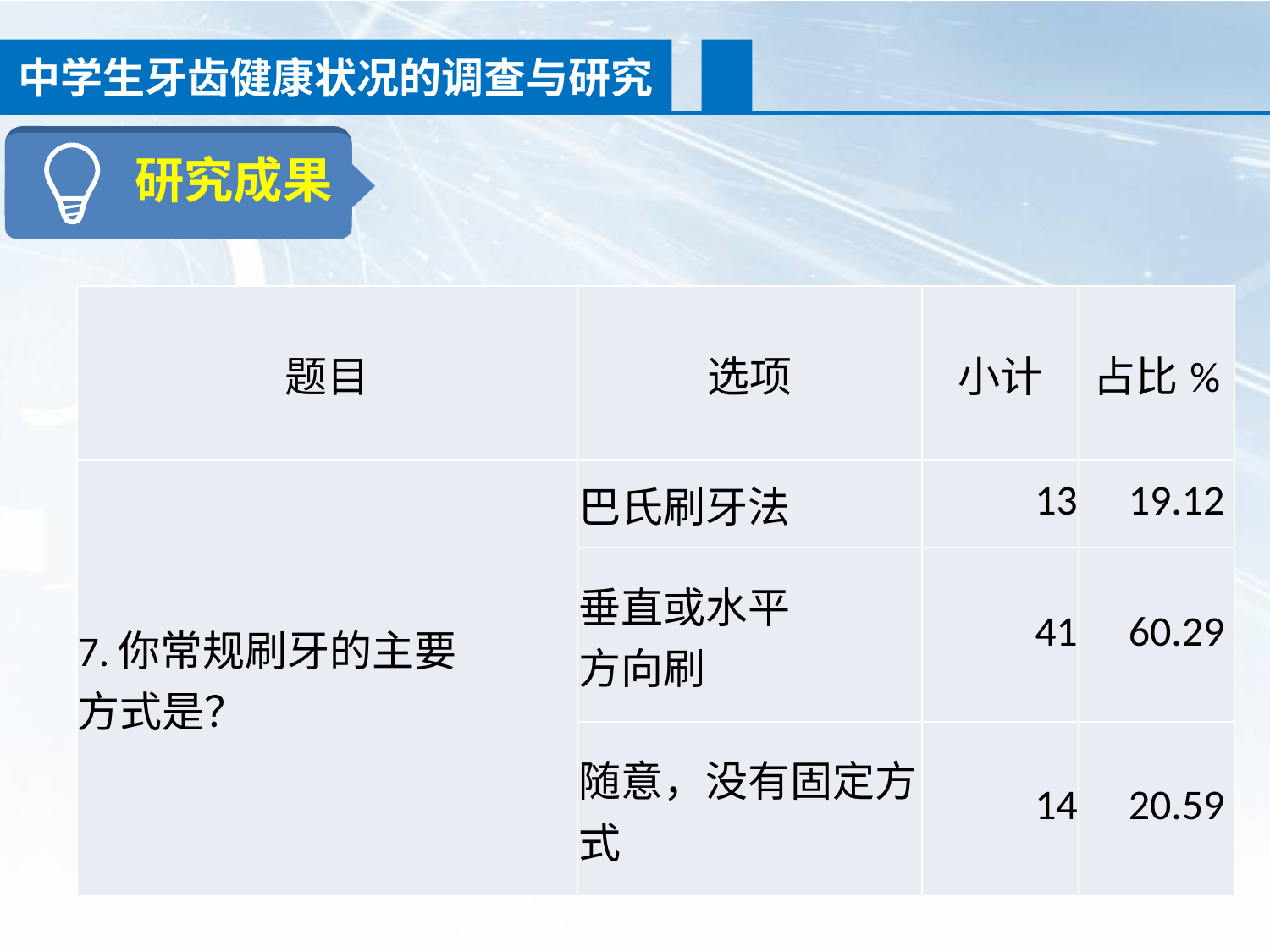

中学生牙齿健康状况的调查与研究

研究成果
| 题目 | 选项 | 小计 | 占比% |
| --- | --- | --- | --- |
| 7.你常规刷牙的主要 方式是？ | 巴氏刷牙法 | 13 | 19.12 |
|  | 垂直或水平 方向刷 | 41 | 60.29 |
|  | 随意，没有固定方式 | 14 | 20.59 |